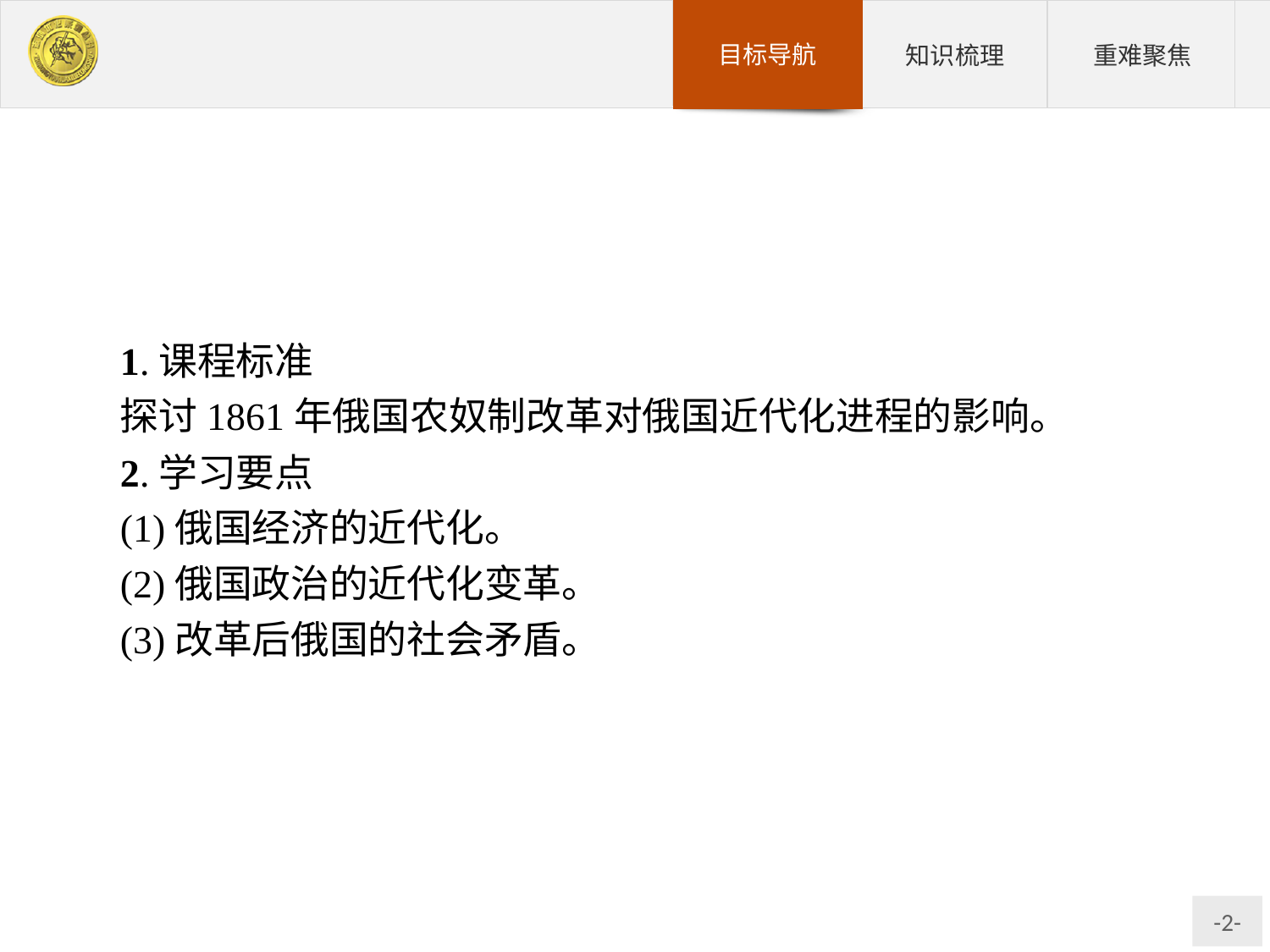

1.课程标准
探讨1861年俄国农奴制改革对俄国近代化进程的影响。
2.学习要点
(1)俄国经济的近代化。
(2)俄国政治的近代化变革。
(3)改革后俄国的社会矛盾。